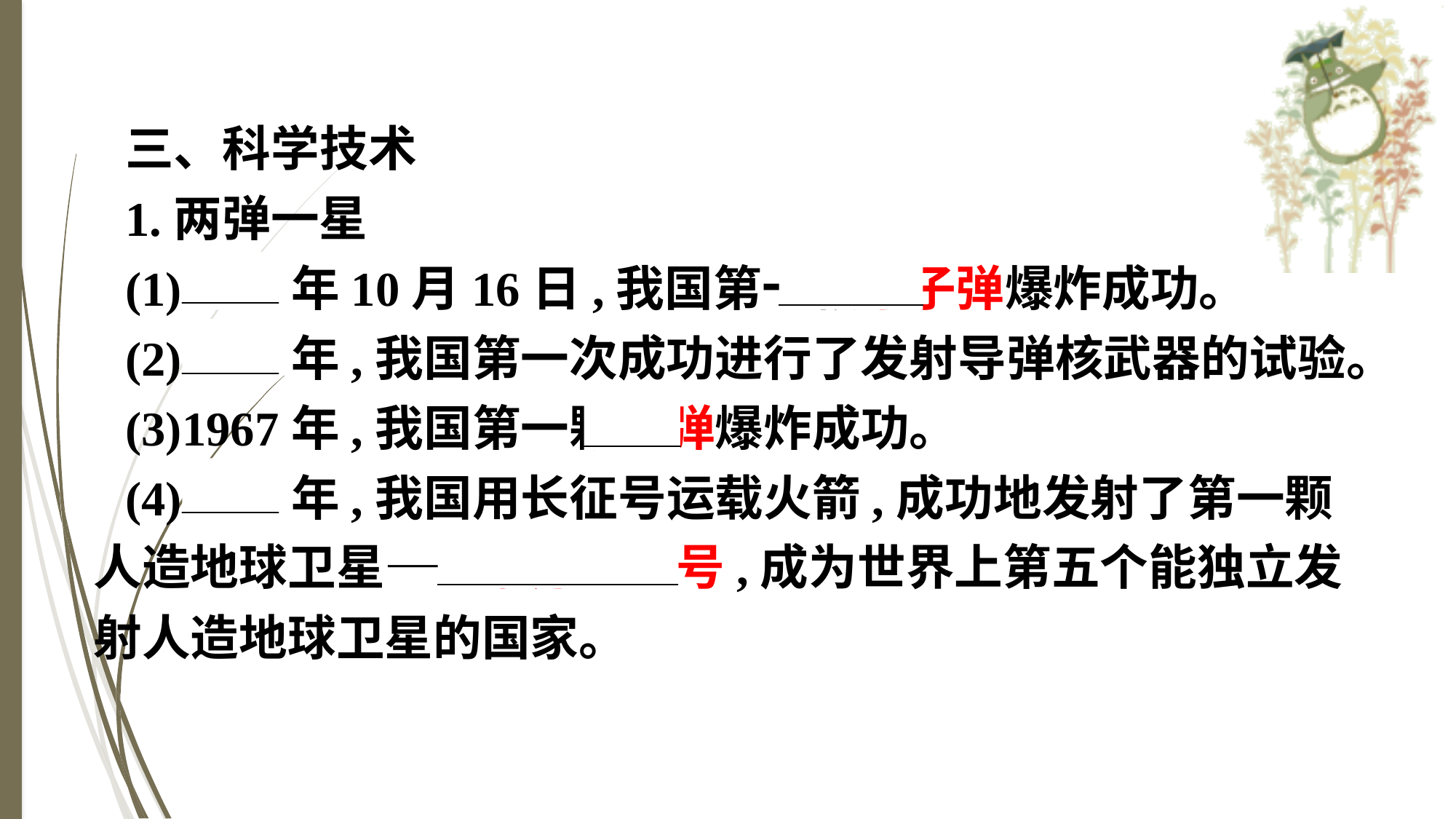

三、科学技术
1.两弹一星
(1)1964年10月16日,我国第一颗原子弹爆炸成功。
(2)1966年,我国第一次成功进行了发射导弹核武器的试验。
(3)1967年,我国第一颗氢弹爆炸成功。
(4)1970年,我国用长征号运载火箭,成功地发射了第一颗人造地球卫星——东方红一号,成为世界上第五个能独立发射人造地球卫星的国家。